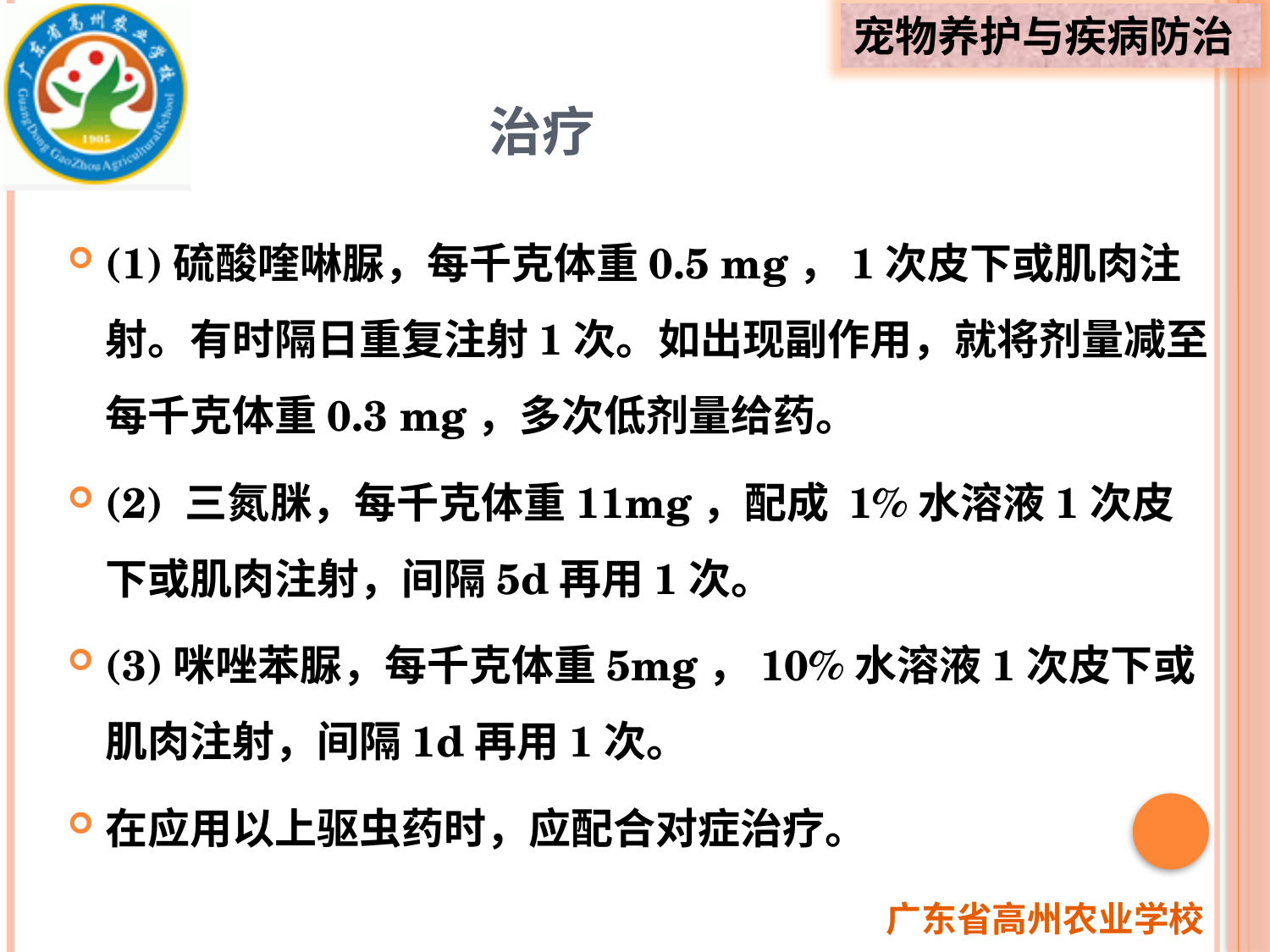

# 治疗
(1)硫酸喹啉脲，每千克体重0.5 mg，1次皮下或肌肉注射。有时隔日重复注射1次。如出现副作用，就将剂量减至每千克体重0.3 mg，多次低剂量给药。
(2) 三氮脒，每千克体重11mg，配成 1%水溶液1次皮下或肌肉注射，间隔5d再用1次。
(3)咪唑苯脲，每千克体重5mg，10%水溶液1次皮下或肌肉注射，间隔1d再用1次。
在应用以上驱虫药时，应配合对症治疗。